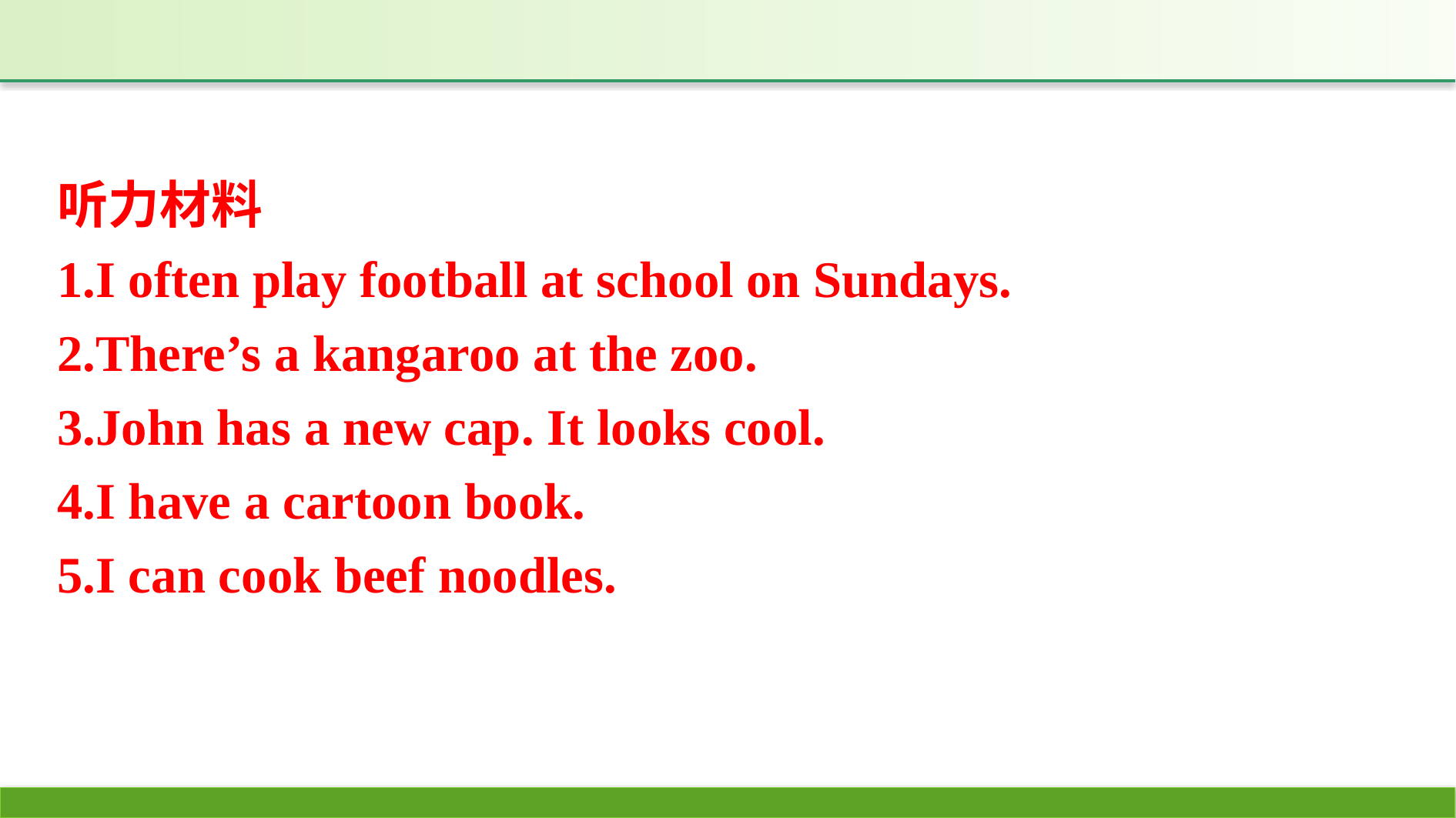

听力材料
1.I often play football at school on Sundays.
2.There’s a kangaroo at the zoo.
3.John has a new cap. It looks cool.
4.I have a cartoon book.
5.I can cook beef noodles.